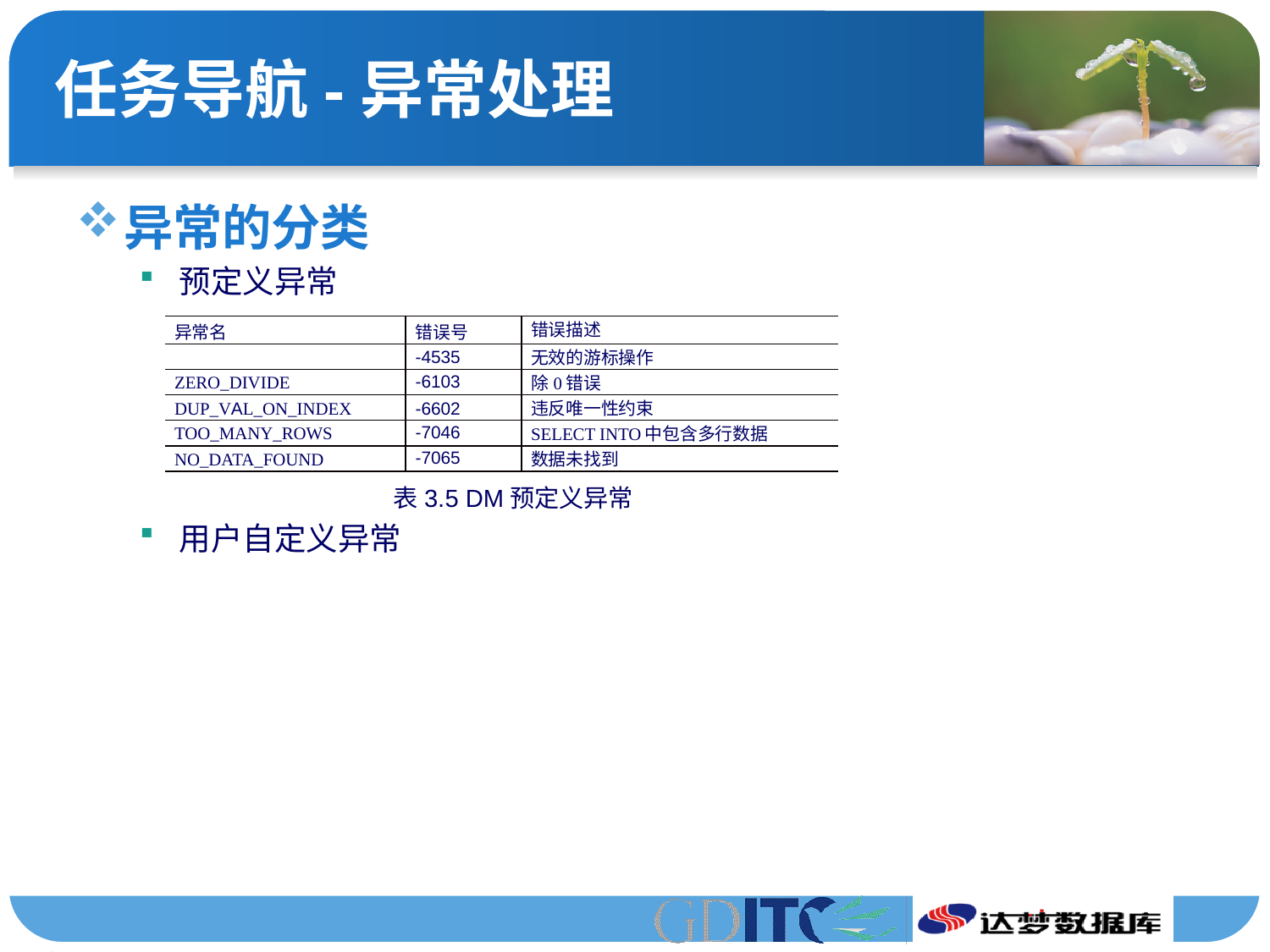

# 任务导航-异常处理
异常的分类
预定义异常

表3.5 DM预定义异常
用户自定义异常

| 异常名 | 错误号 | 错误描述 |
| --- | --- | --- |
|  | -4535 | 无效的游标操作 |
| ZERO\_DIVIDE | -6103 | 除0错误 |
| DUP\_VAL\_ON\_INDEX | -6602 | 违反唯一性约束 |
| TOO\_MANY\_ROWS | -7046 | SELECT INTO中包含多行数据 |
| NO\_DATA\_FOUND | -7065 | 数据未找到 |